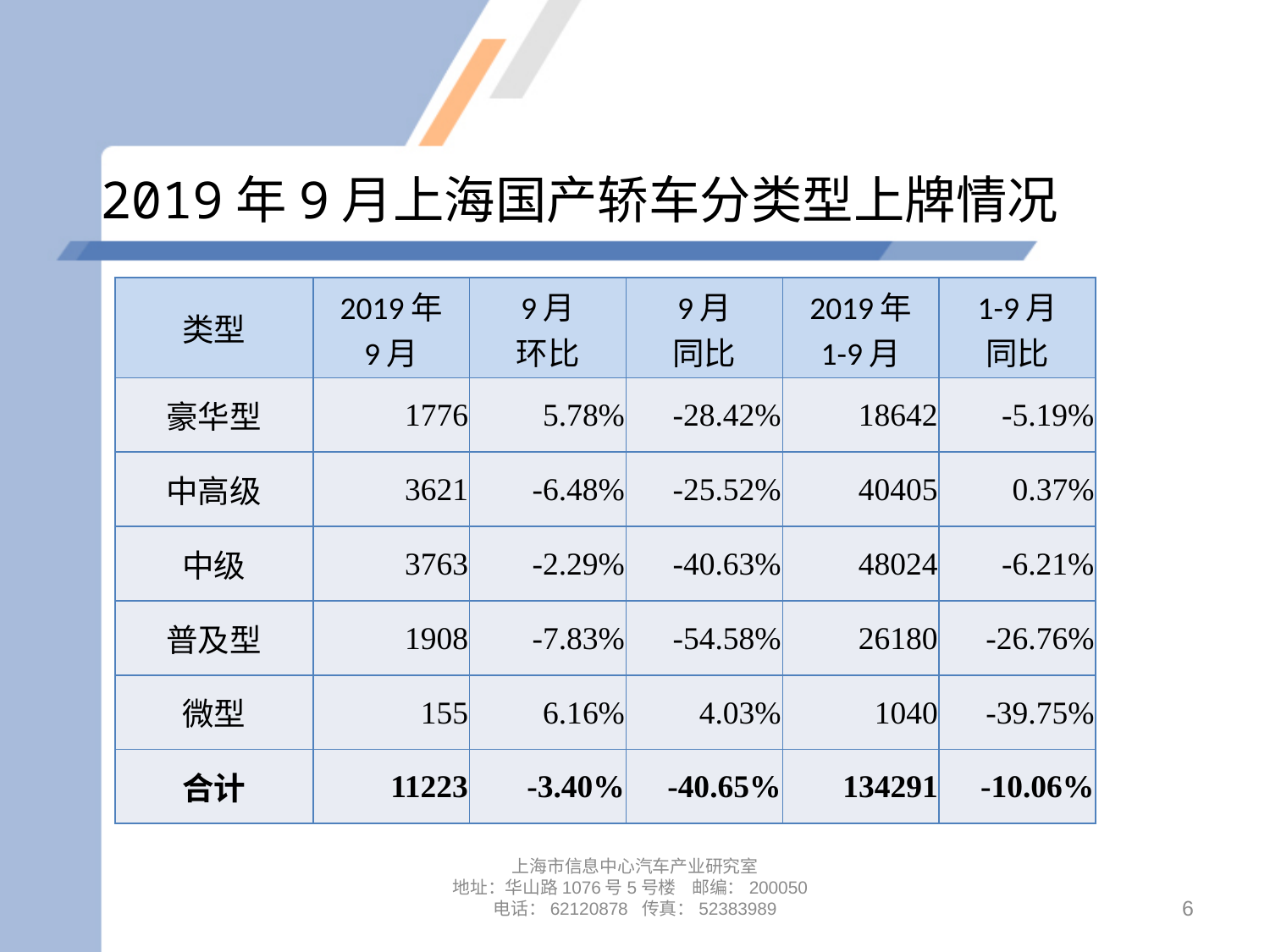

# 2019年9月上海国产轿车分类型上牌情况
| 类型 | 2019年 9月 | 9月 环比 | 9月 同比 | 2019年 1-9月 | 1-9月 同比 |
| --- | --- | --- | --- | --- | --- |
| 豪华型 | 1776 | 5.78% | -28.42% | 18642 | -5.19% |
| 中高级 | 3621 | -6.48% | -25.52% | 40405 | 0.37% |
| 中级 | 3763 | -2.29% | -40.63% | 48024 | -6.21% |
| 普及型 | 1908 | -7.83% | -54.58% | 26180 | -26.76% |
| 微型 | 155 | 6.16% | 4.03% | 1040 | -39.75% |
| 合计 | 11223 | -3.40% | -40.65% | 134291 | -10.06% |
上海市信息中心汽车产业研究室
地址：华山路1076号5号楼    邮编：200050
电话：62120878  传真：52383989

6